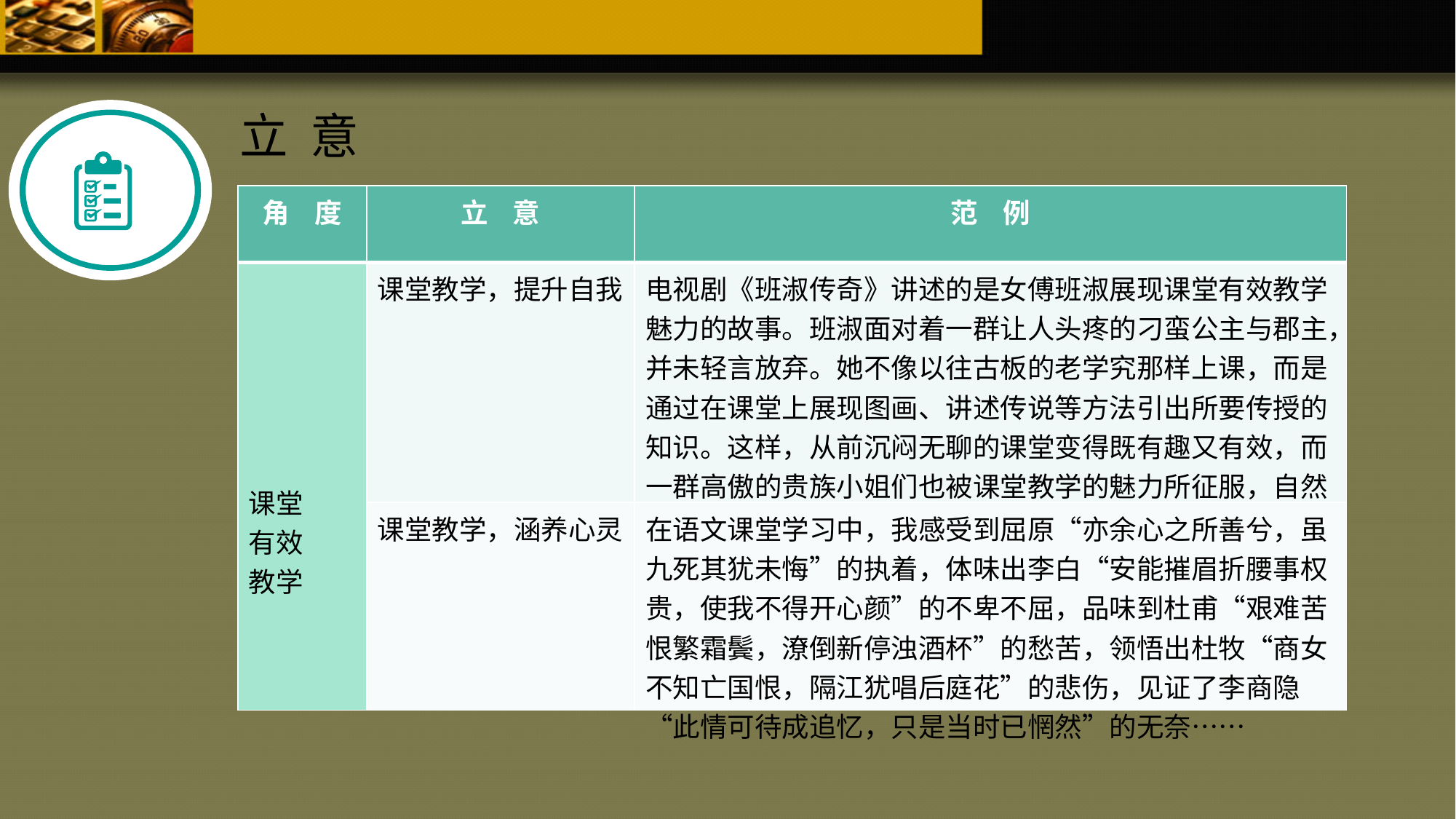

立  意

| 角 度 | 立 意 | 范 例 |
| --- | --- | --- |
| 课堂 有效 教学 | 课堂教学，提升自我 | 电视剧《班淑传奇》讲述的是女傅班淑展现课堂有效教学魅力的故事。班淑面对着一群让人头疼的刁蛮公主与郡主，并未轻言放弃。她不像以往古板的老学究那样上课，而是通过在课堂上展现图画、讲述传说等方法引出所要传授的知识。这样，从前沉闷无聊的课堂变得既有趣又有效，而一群高傲的贵族小姐们也被课堂教学的魅力所征服，自然而然地提升了自我修养，变得知书达理。 |
|  | 课堂教学，涵养心灵 | 在语文课堂学习中，我感受到屈原“亦余心之所善兮，虽九死其犹未悔”的执着，体味出李白“安能摧眉折腰事权贵，使我不得开心颜”的不卑不屈，品味到杜甫“艰难苦恨繁霜鬓，潦倒新停浊酒杯”的愁苦，领悟出杜牧“商女不知亡国恨，隔江犹唱后庭花”的悲伤，见证了李商隐“此情可待成追忆，只是当时已惘然”的无奈…… |